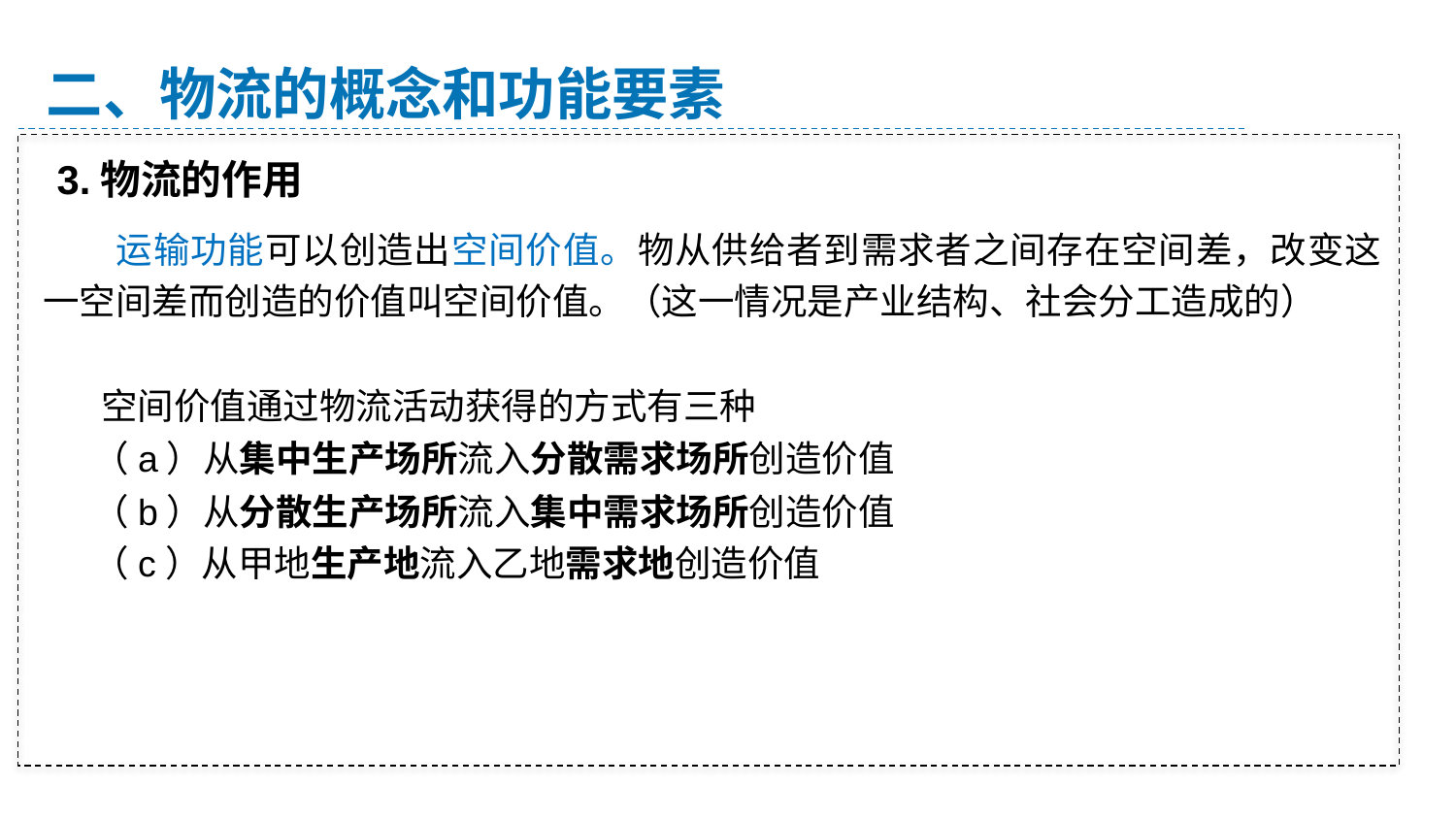

二、物流的概念和功能要素
 3.物流的作用

       运输功能可以创造出空间价值。物从供给者到需求者之间存在空间差，改变这一空间差而创造的价值叫空间价值。（这一情况是产业结构、社会分工造成的）

      空间价值通过物流活动获得的方式有三种
     （a）从集中生产场所流入分散需求场所创造价值
     （b）从分散生产场所流入集中需求场所创造价值
     （c）从甲地生产地流入乙地需求地创造价值